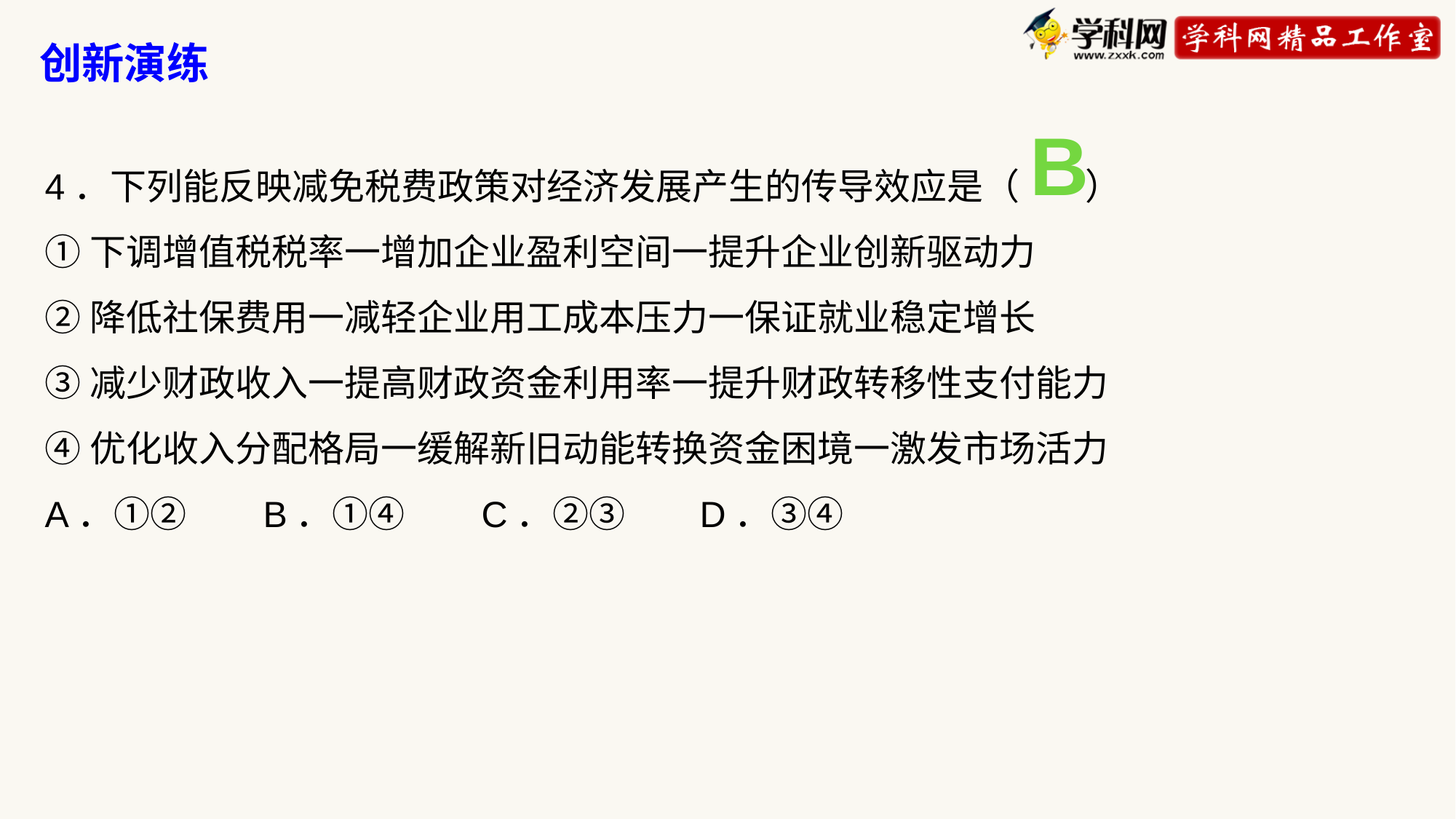

创新演练
B
4．下列能反映减免税费政策对经济发展产生的传导效应是（        ）
①下调增值税税率一增加企业盈利空间一提升企业创新驱动力
②降低社保费用一减轻企业用工成本压力一保证就业稳定增长
③减少财政收入一提高财政资金利用率一提升财政转移性支付能力
④优化收入分配格局一缓解新旧动能转换资金困境一激发市场活力
A．①②	B．①④	C．②③	D．③④